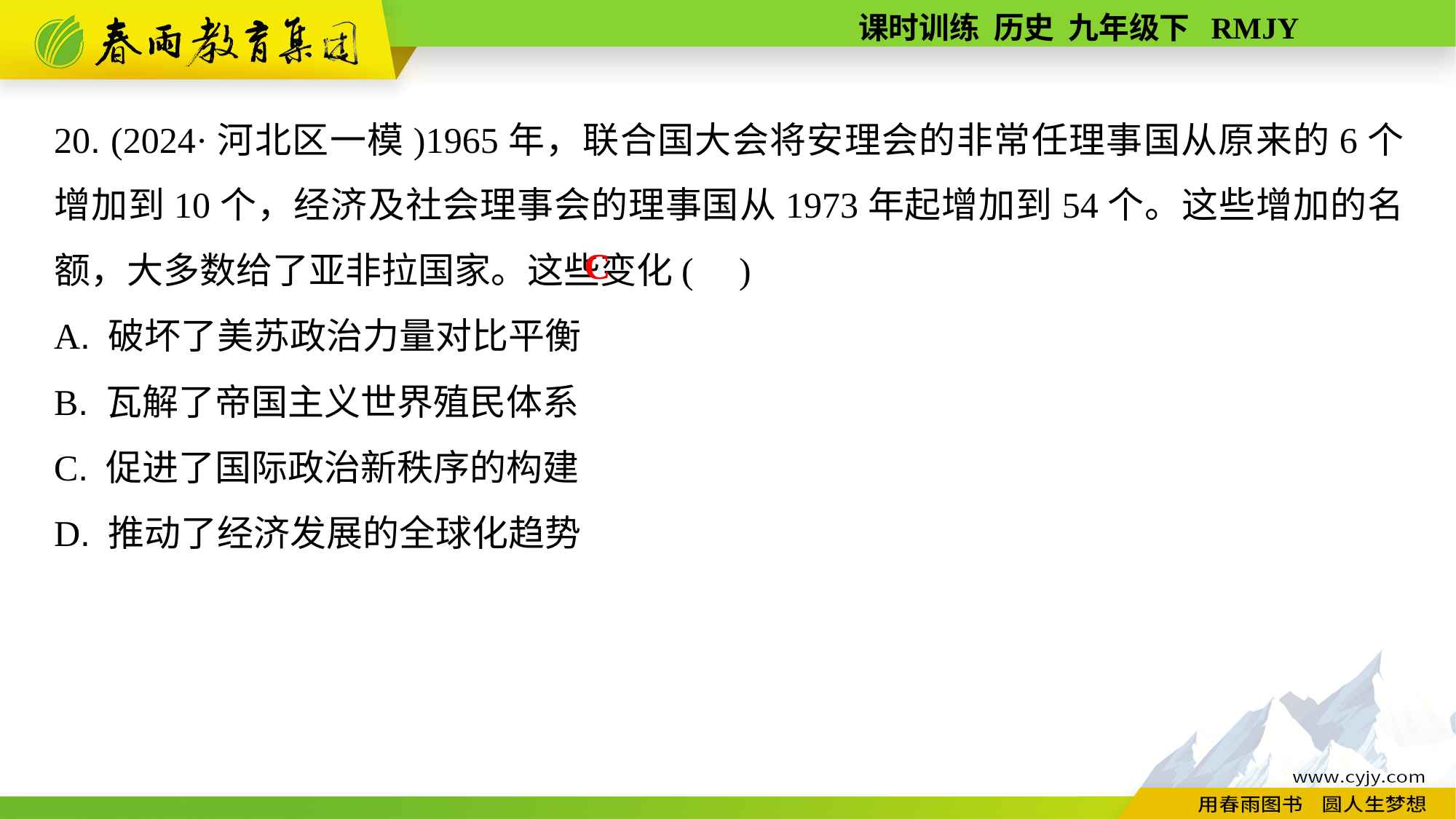

20. (2024·河北区一模)1965年，联合国大会将安理会的非常任理事国从原来的6个增加到10个，经济及社会理事会的理事国从1973年起增加到54个。这些增加的名额，大多数给了亚非拉国家。这些变化(     )
A. 破坏了美苏政治力量对比平衡
B. 瓦解了帝国主义世界殖民体系
C. 促进了国际政治新秩序的构建
D. 推动了经济发展的全球化趋势
C